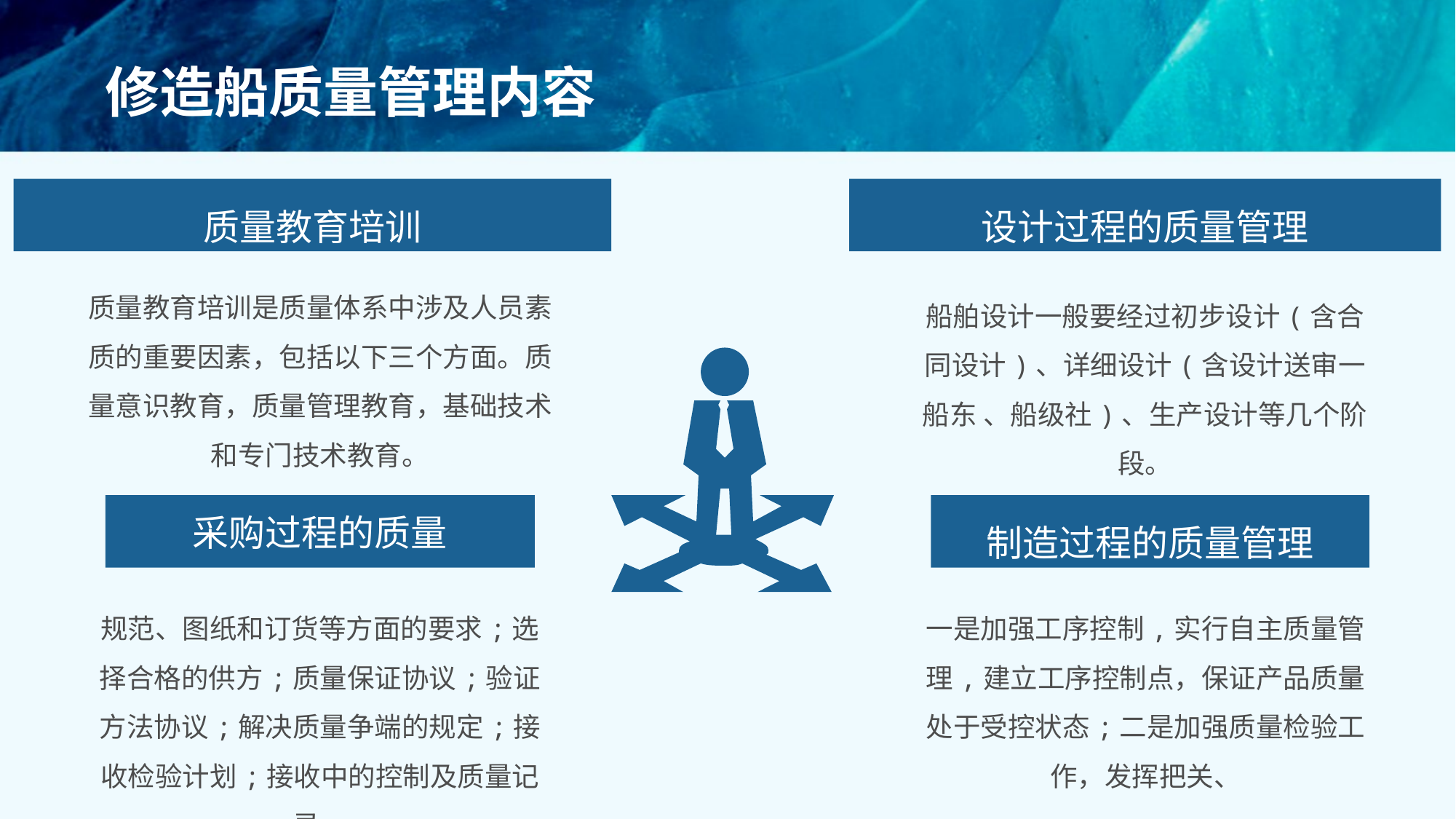

# 修造船质量管理内容
设计过程的质量管理
船舶设计一般要经过初步设计(含合同设计)、详细设计(含设计送审一船东 、船级社)、生产设计等几个阶段。
质量教育培训
质量教育培训是质量体系中涉及人员素质的重要因素，包括以下三个方面。质量意识教育，质量管理教育，基础技术和专门技术教育。

制造过程的质量管理
一是加强工序控制,实行自主质量管理,建立工序控制点，保证产品质量处于受控状态;二是加强质量检验工作，发挥把关、
采购过程的质量
规范、图纸和订货等方面的要求;选择合格的供方;质量保证协议;验证方法协议;解决质量争端的规定;接收检验计划;接收中的控制及质量记录。